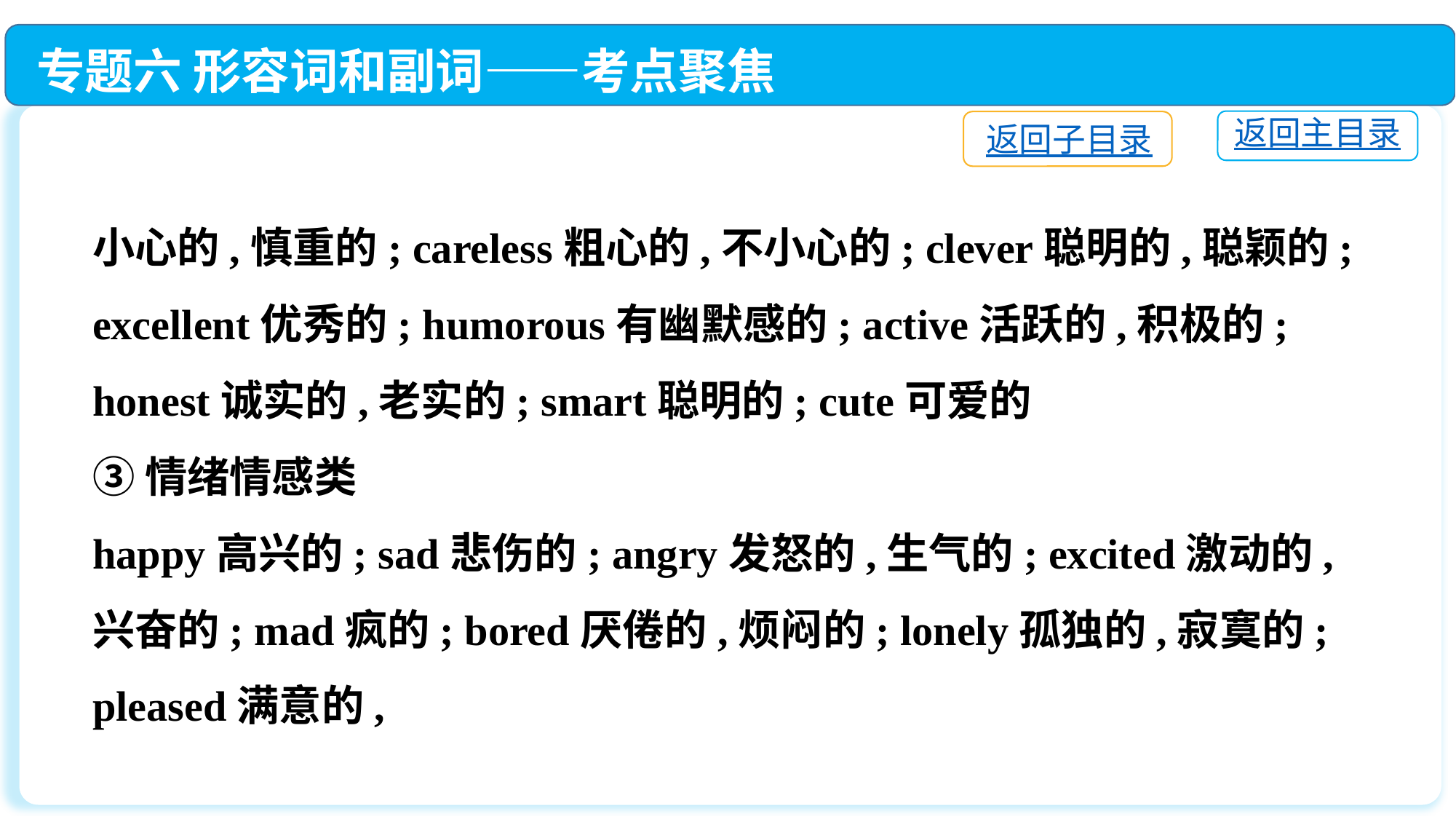

专题六 形容词和副词——考点聚焦

返回主目录

返回子目录
小心的,慎重的; careless粗心的,不小心的; clever聪明的,聪颖的; excellent优秀的; humorous有幽默感的; active活跃的,积极的; honest诚实的,老实的; smart聪明的; cute可爱的
③情绪情感类
happy高兴的; sad悲伤的; angry发怒的,生气的; excited激动的,兴奋的; mad疯的; bored厌倦的,烦闷的; lonely孤独的,寂寞的; pleased满意的,